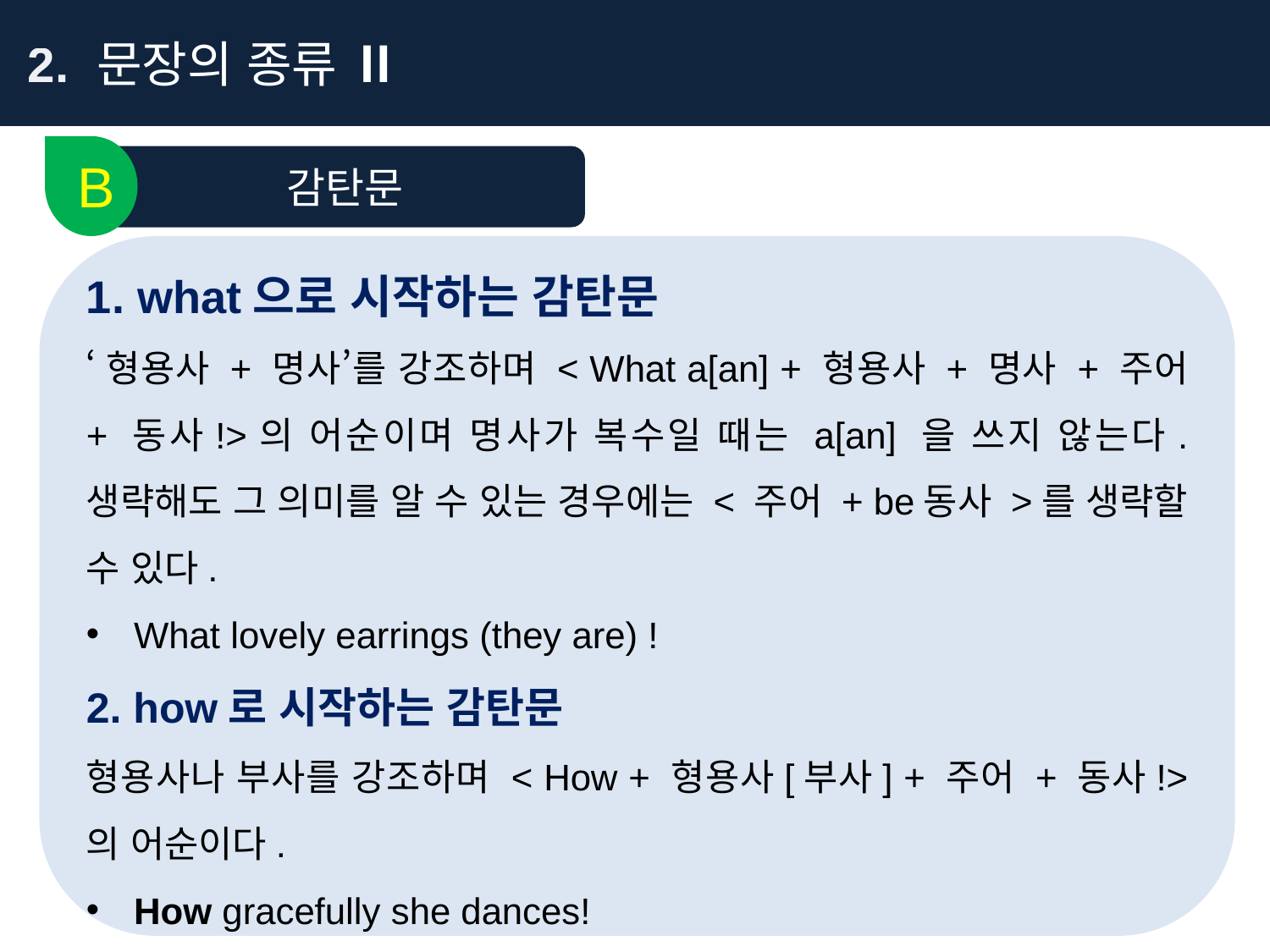

2. 문장의 종류 Ⅱ

B
감탄문
1. what으로 시작하는 감탄문
‘형용사 + 명사’를 강조하며 < What a[an] + 형용사 + 명사 + 주어 + 동사!>의 어순이며 명사가 복수일 때는 a[an] 을 쓰지 않는다. 생략해도 그 의미를 알 수 있는 경우에는 < 주어 + be동사 >를 생략할 수 있다.
What lovely earrings (they are) !
2. how로 시작하는 감탄문
형용사나 부사를 강조하며 < How + 형용사[부사] + 주어 + 동사!> 의 어순이다.
How gracefully she dances!